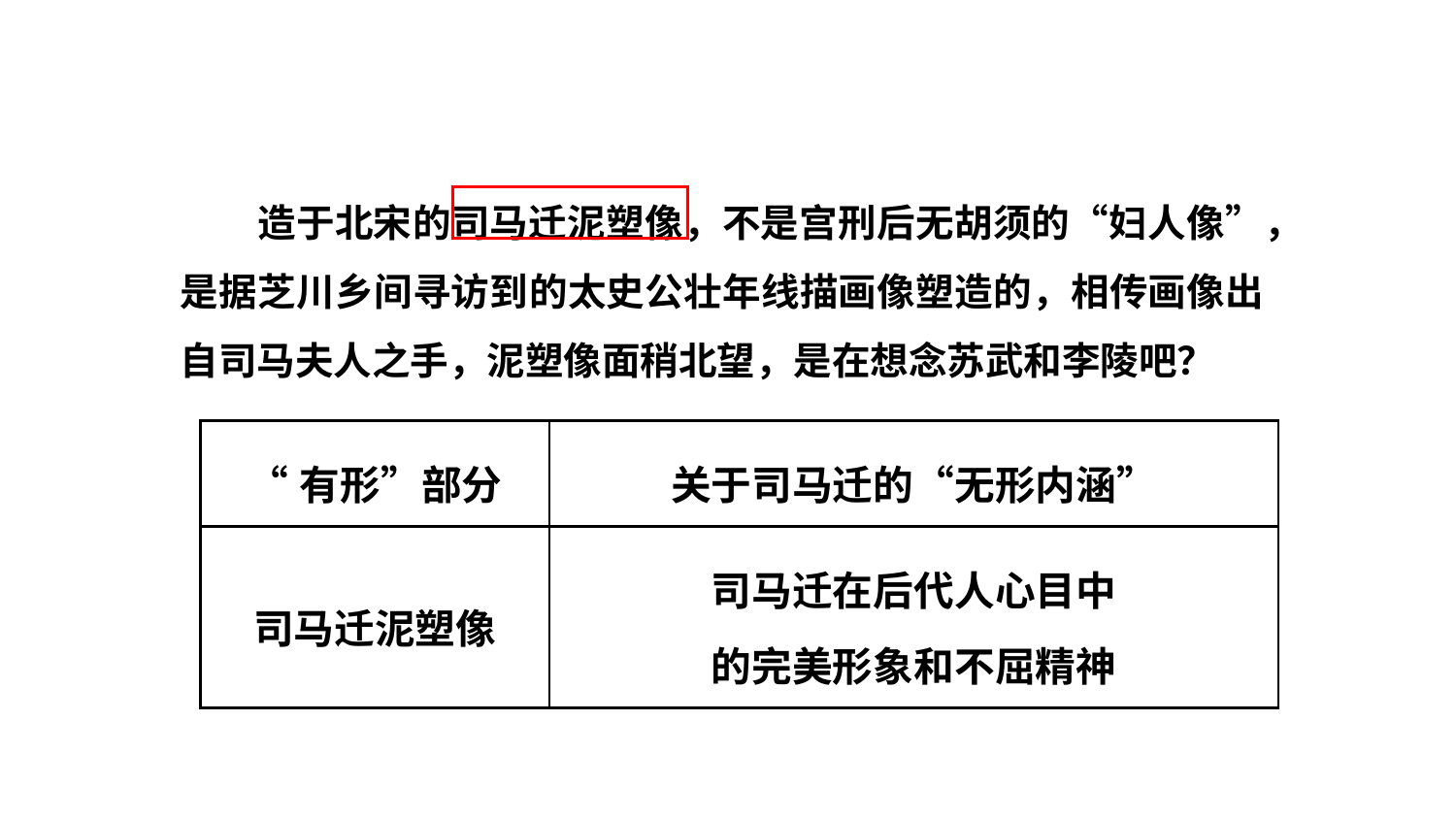

造于北宋的司马迁泥塑像，不是宫刑后无胡须的“妇人像”，是据芝川乡间寻访到的太史公壮年线描画像塑造的，相传画像出自司马夫人之手，泥塑像面稍北望，是在想念苏武和李陵吧？

| “有形”部分 | 关于司马迁的“无形内涵” |
| --- | --- |
| 司马迁泥塑像 | 司马迁在后代人心目中 的完美形象和不屈精神 |